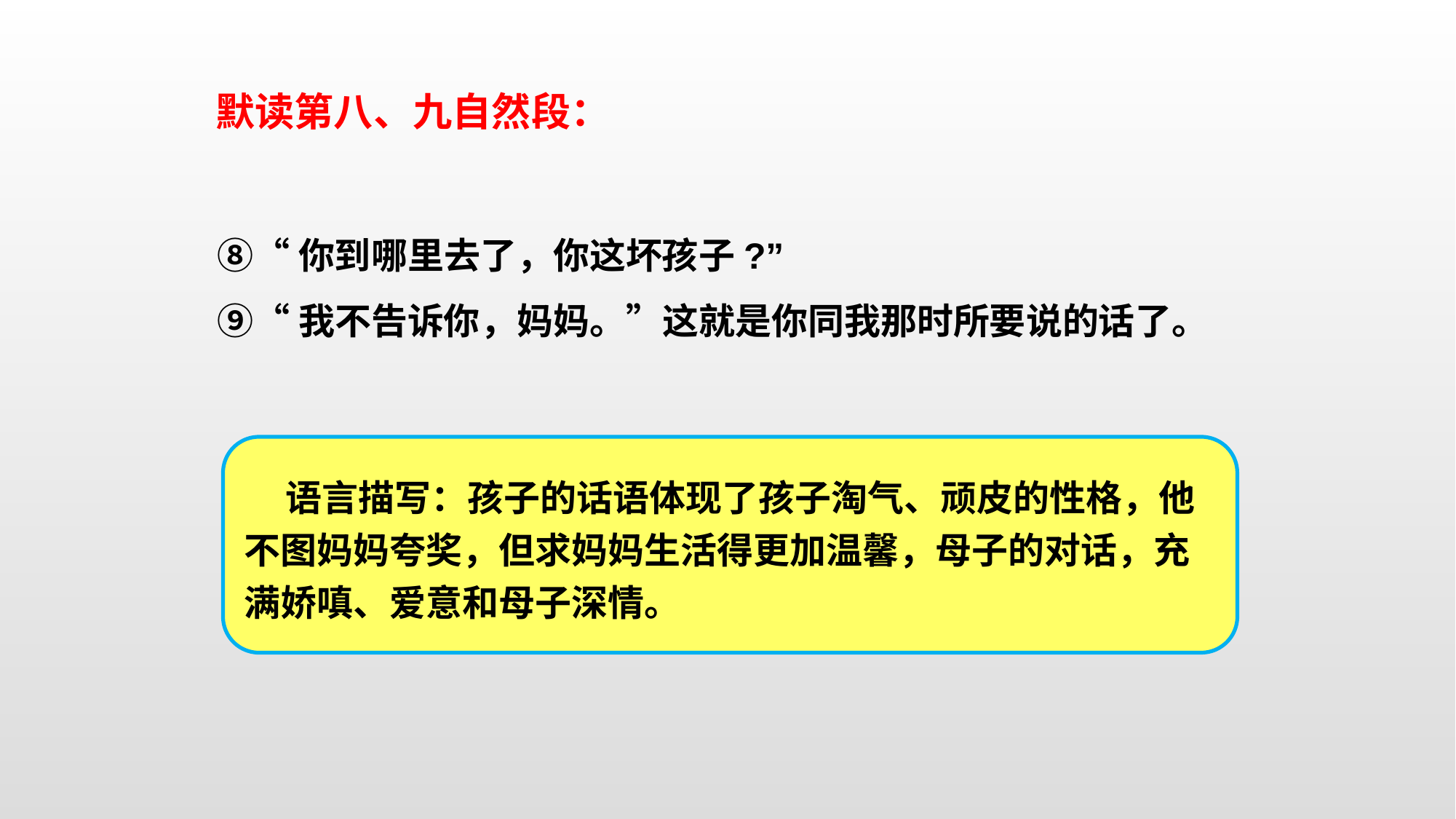

默读第八、九自然段：
⑧“你到哪里去了，你这坏孩子?”
⑨“我不告诉你，妈妈。”这就是你同我那时所要说的话了。
    语言描写：孩子的话语体现了孩子淘气、顽皮的性格，他不图妈妈夸奖，但求妈妈生活得更加温馨，母子的对话，充满娇嗔、爱意和母子深情。